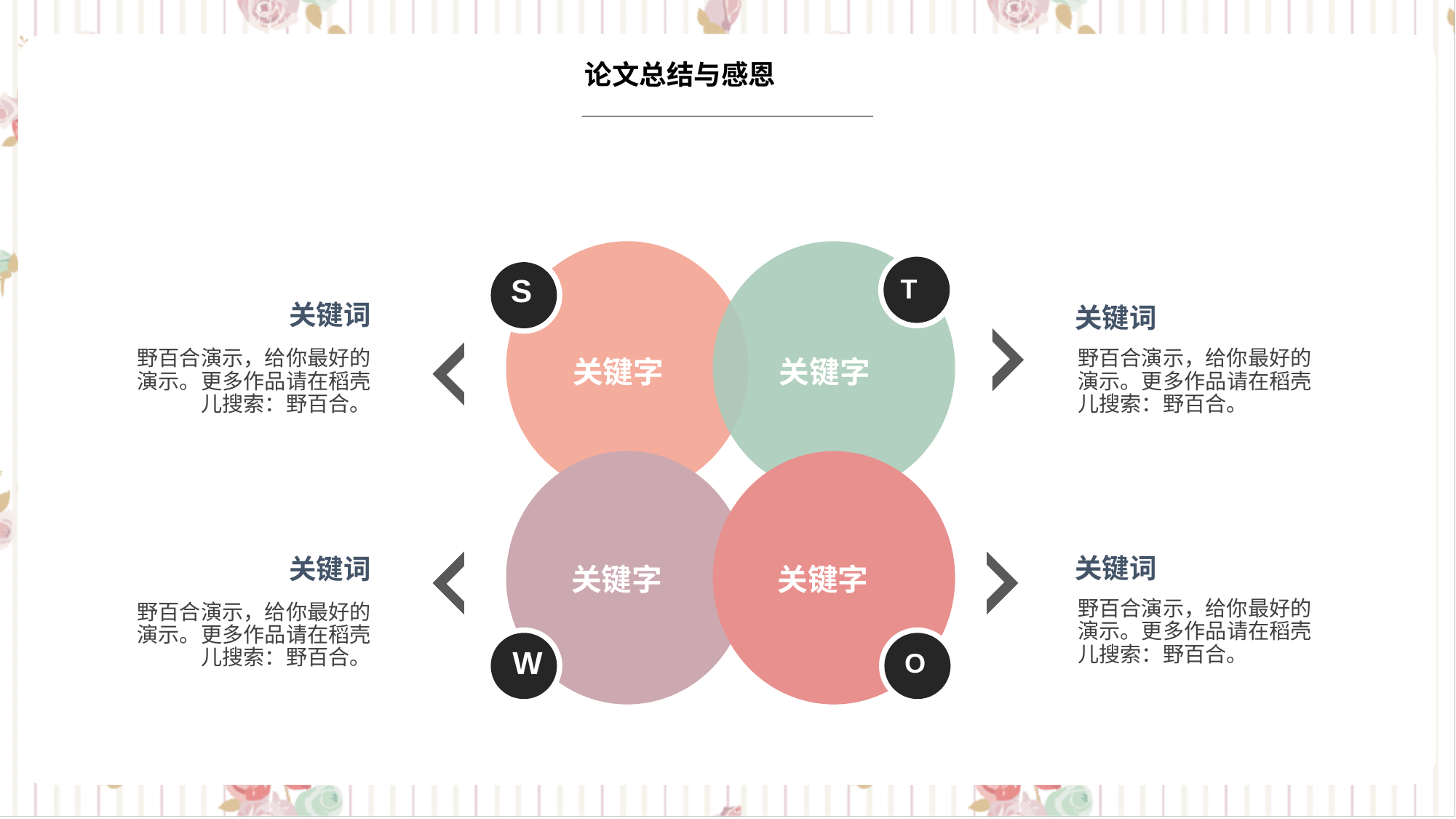

论文总结与感恩

S
T
关键词
关键词

野百合演示，给你最好的演示。更多作品请在稻壳儿搜索：野百合。
野百合演示，给你最好的演示。更多作品请在稻壳儿搜索：野百合。
关键字
关键字

关键词
关键词
关键字
关键字

野百合演示，给你最好的演示。更多作品请在稻壳儿搜索：野百合。
野百合演示，给你最好的演示。更多作品请在稻壳儿搜索：野百合。

W
O